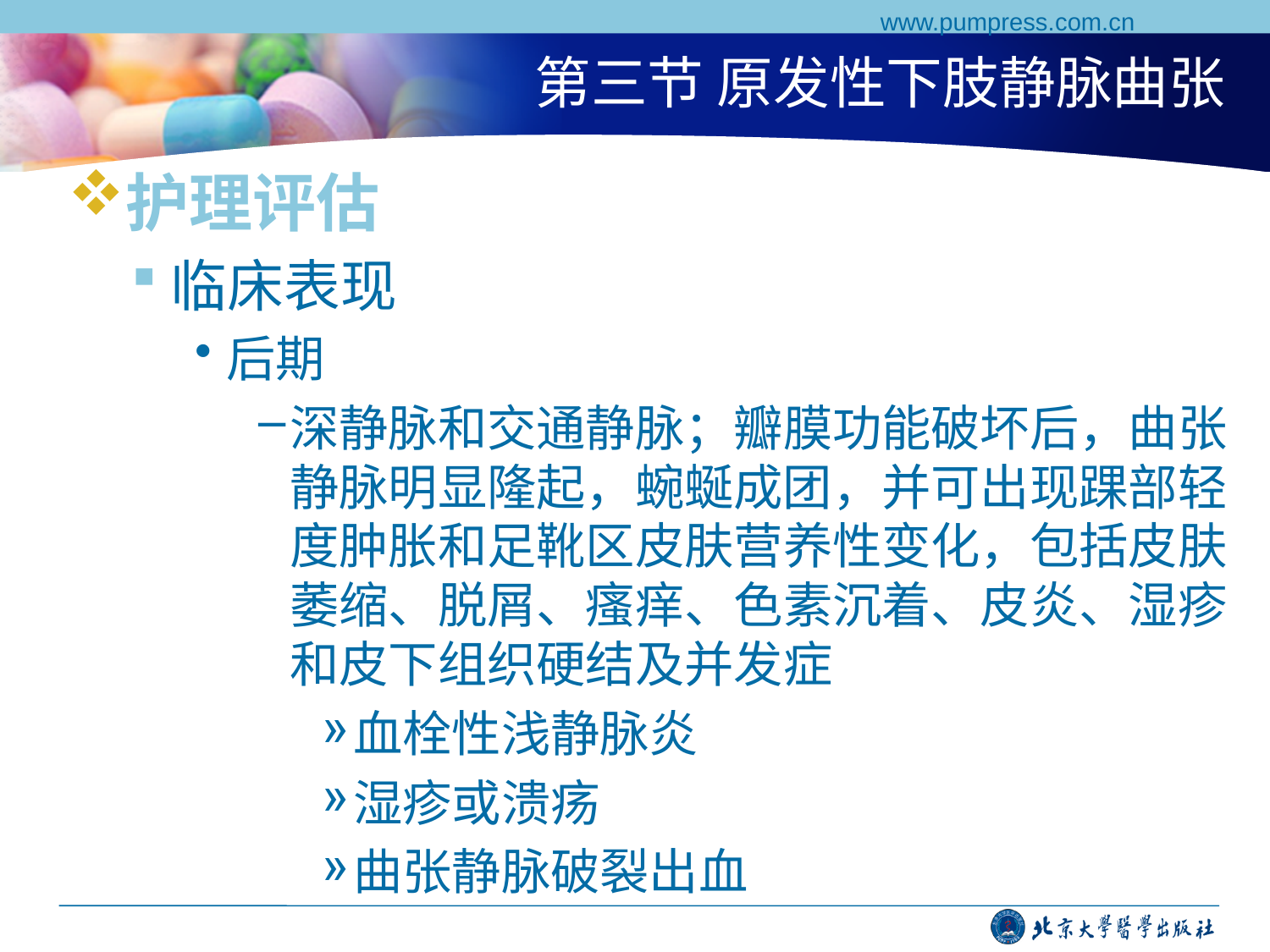

www.pumpress.com.cn
# 第三节 原发性下肢静脉曲张
护理评估
临床表现
后期
深静脉和交通静脉；瓣膜功能破坏后，曲张静脉明显隆起，蜿蜒成团，并可出现踝部轻度肿胀和足靴区皮肤营养性变化，包括皮肤萎缩、脱屑、瘙痒、色素沉着、皮炎、湿疹和皮下组织硬结及并发症
血栓性浅静脉炎
湿疹或溃疡
曲张静脉破裂出血